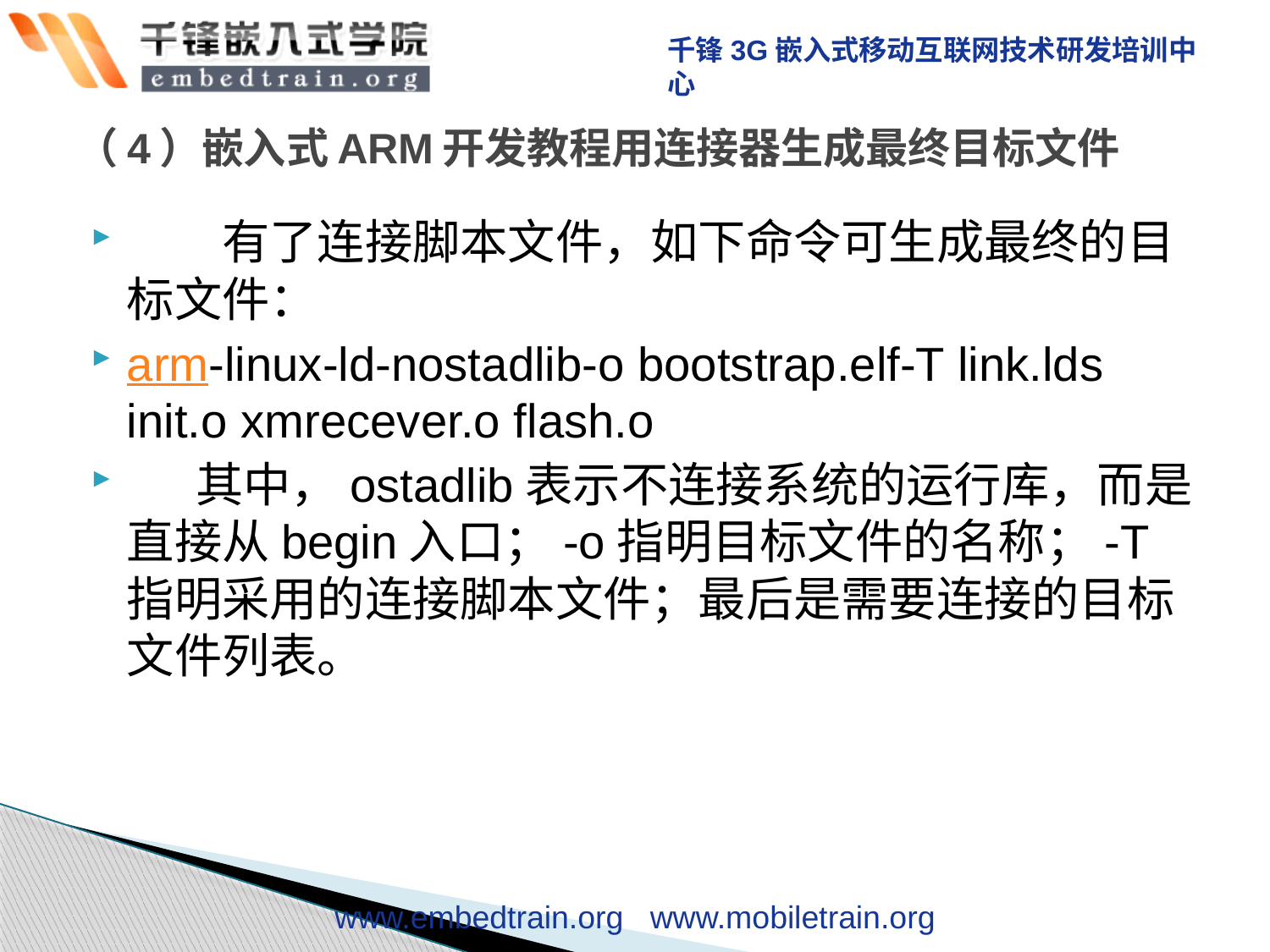

# （4）嵌入式ARM开发教程用连接器生成最终目标文件
　　有了连接脚本文件，如下命令可生成最终的目标文件：
arm-linux-ld-nostadlib-o bootstrap.elf-T link.lds init.o xmrecever.o flash.o
　  其中，ostadlib表示不连接系统的运行库，而是直接从begin入口；-o指明目标文件的名称；-T指明采用的连接脚本文件；最后是需要连接的目标文件列表。